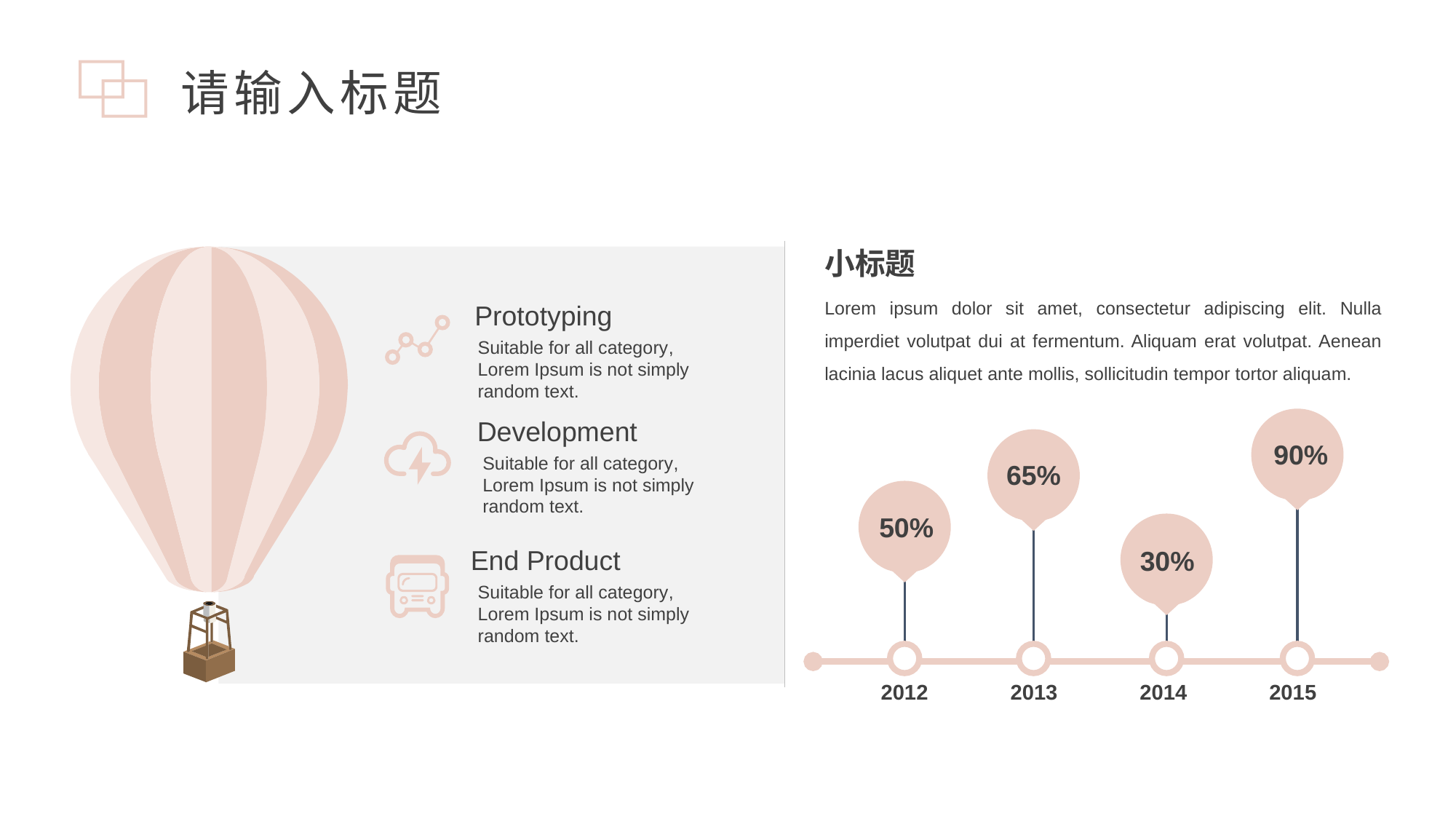

请输入标题

小标题

Lorem ipsum dolor sit amet, consectetur adipiscing elit. Nulla imperdiet volutpat dui at fermentum. Aliquam erat volutpat. Aenean lacinia lacus aliquet ante mollis, sollicitudin tempor tortor aliquam.
Prototyping

Suitable for all category, Lorem Ipsum is not simply random text.

Development

90%
Suitable for all category, Lorem Ipsum is not simply random text.
65%

50%

End Product
30%

Suitable for all category, Lorem Ipsum is not simply random text.

2012
2013
2014
2015